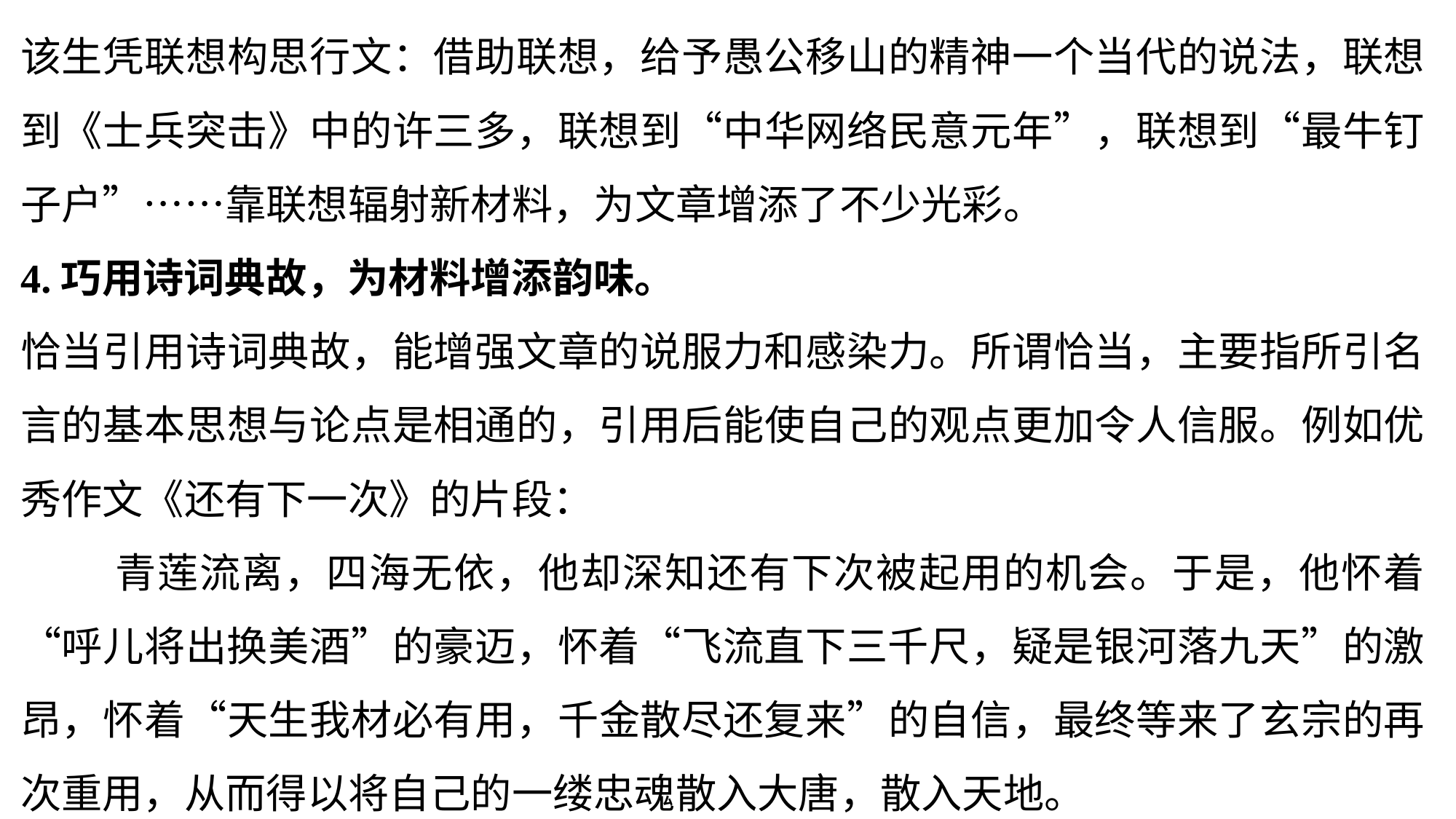

该生凭联想构思行文：借助联想，给予愚公移山的精神一个当代的说法，联想到《士兵突击》中的许三多，联想到“中华网络民意元年”，联想到“最牛钉子户”……靠联想辐射新材料，为文章增添了不少光彩。
4.巧用诗词典故，为材料增添韵味。
恰当引用诗词典故，能增强文章的说服力和感染力。所谓恰当，主要指所引名言的基本思想与论点是相通的，引用后能使自己的观点更加令人信服。例如优秀作文《还有下一次》的片段：
        青莲流离，四海无依，他却深知还有下次被起用的机会。于是，他怀着“呼儿将出换美酒”的豪迈，怀着“飞流直下三千尺，疑是银河落九天”的激昂，怀着“天生我材必有用，千金散尽还复来”的自信，最终等来了玄宗的再次重用，从而得以将自己的一缕忠魂散入大唐，散入天地。